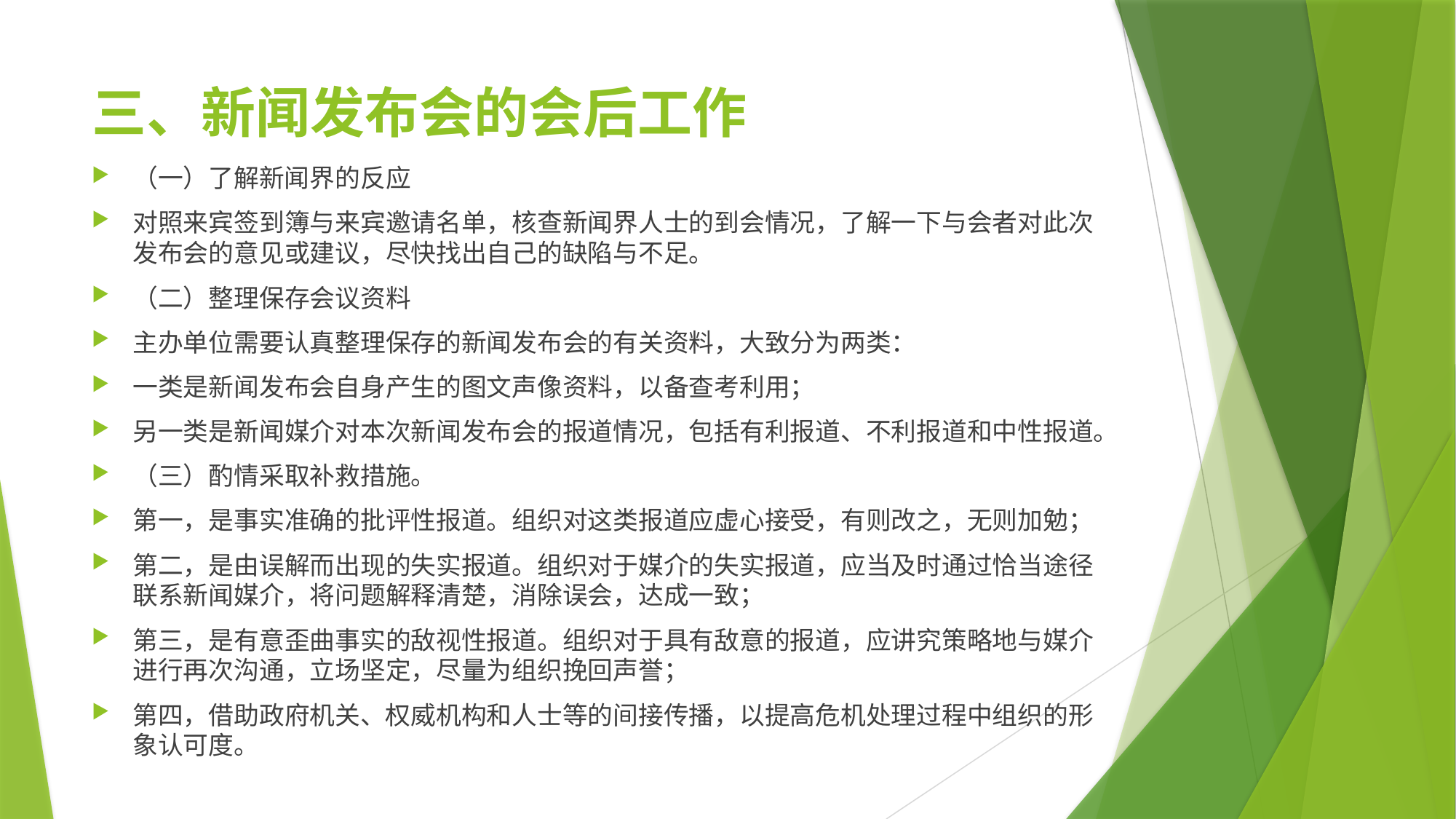

# 三、新闻发布会的会后工作
（一）了解新闻界的反应
对照来宾签到簿与来宾邀请名单，核查新闻界人士的到会情况，了解一下与会者对此次发布会的意见或建议，尽快找出自己的缺陷与不足。
（二）整理保存会议资料
主办单位需要认真整理保存的新闻发布会的有关资料，大致分为两类：
一类是新闻发布会自身产生的图文声像资料，以备查考利用；
另一类是新闻媒介对本次新闻发布会的报道情况，包括有利报道、不利报道和中性报道。
（三）酌情采取补救措施。
第一，是事实准确的批评性报道。组织对这类报道应虚心接受，有则改之，无则加勉；
第二，是由误解而出现的失实报道。组织对于媒介的失实报道，应当及时通过恰当途径联系新闻媒介，将问题解释清楚，消除误会，达成一致；
第三，是有意歪曲事实的敌视性报道。组织对于具有敌意的报道，应讲究策略地与媒介进行再次沟通，立场坚定，尽量为组织挽回声誉；
第四，借助政府机关、权威机构和人士等的间接传播，以提高危机处理过程中组织的形象认可度。